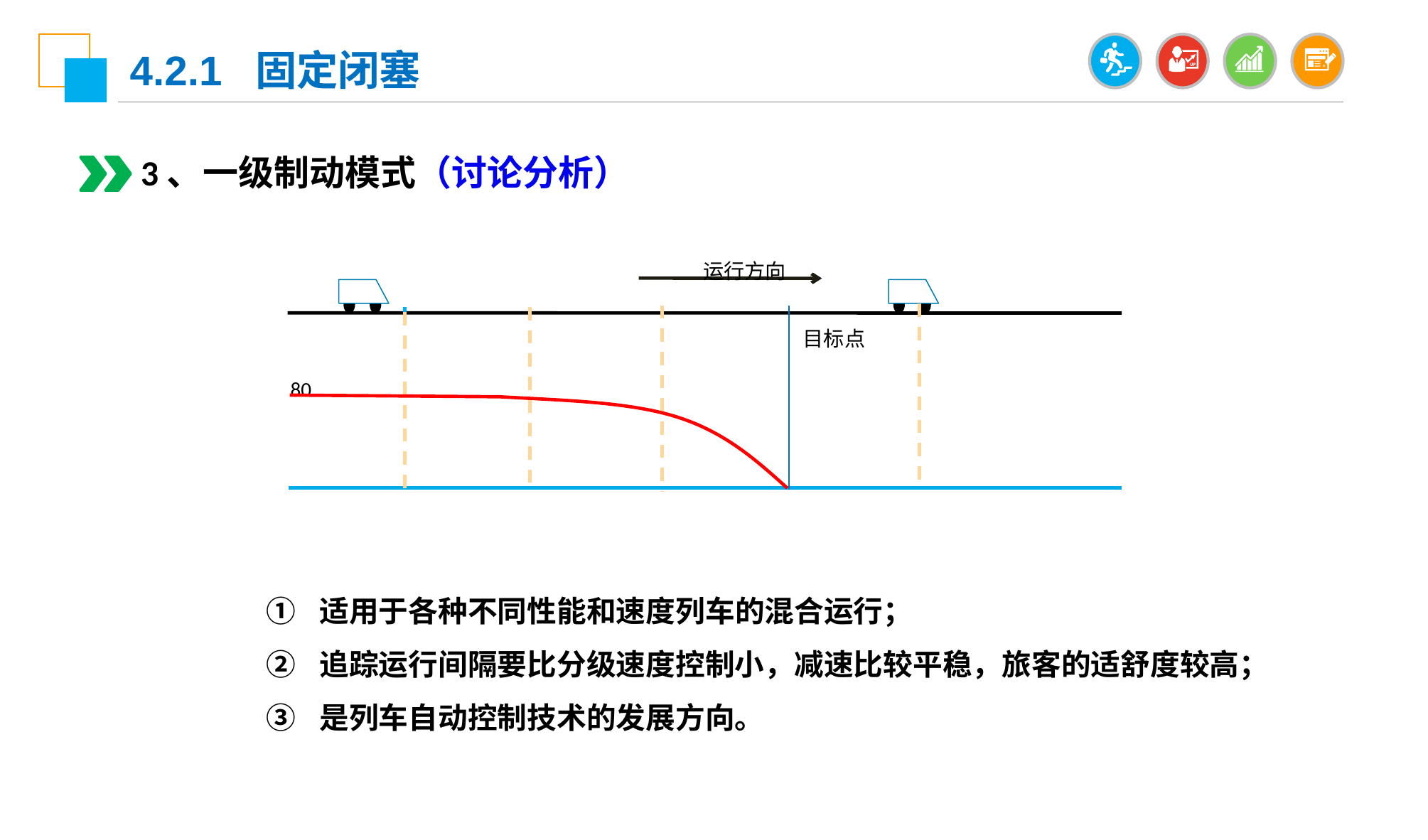

4.2.1  固定闭塞
3、一级制动模式（讨论分析）

 运行方向

 目标点

 80

适用于各种不同性能和速度列车的混合运行；
追踪运行间隔要比分级速度控制小，减速比较平稳，旅客的适舒度较高；
是列车自动控制技术的发展方向。